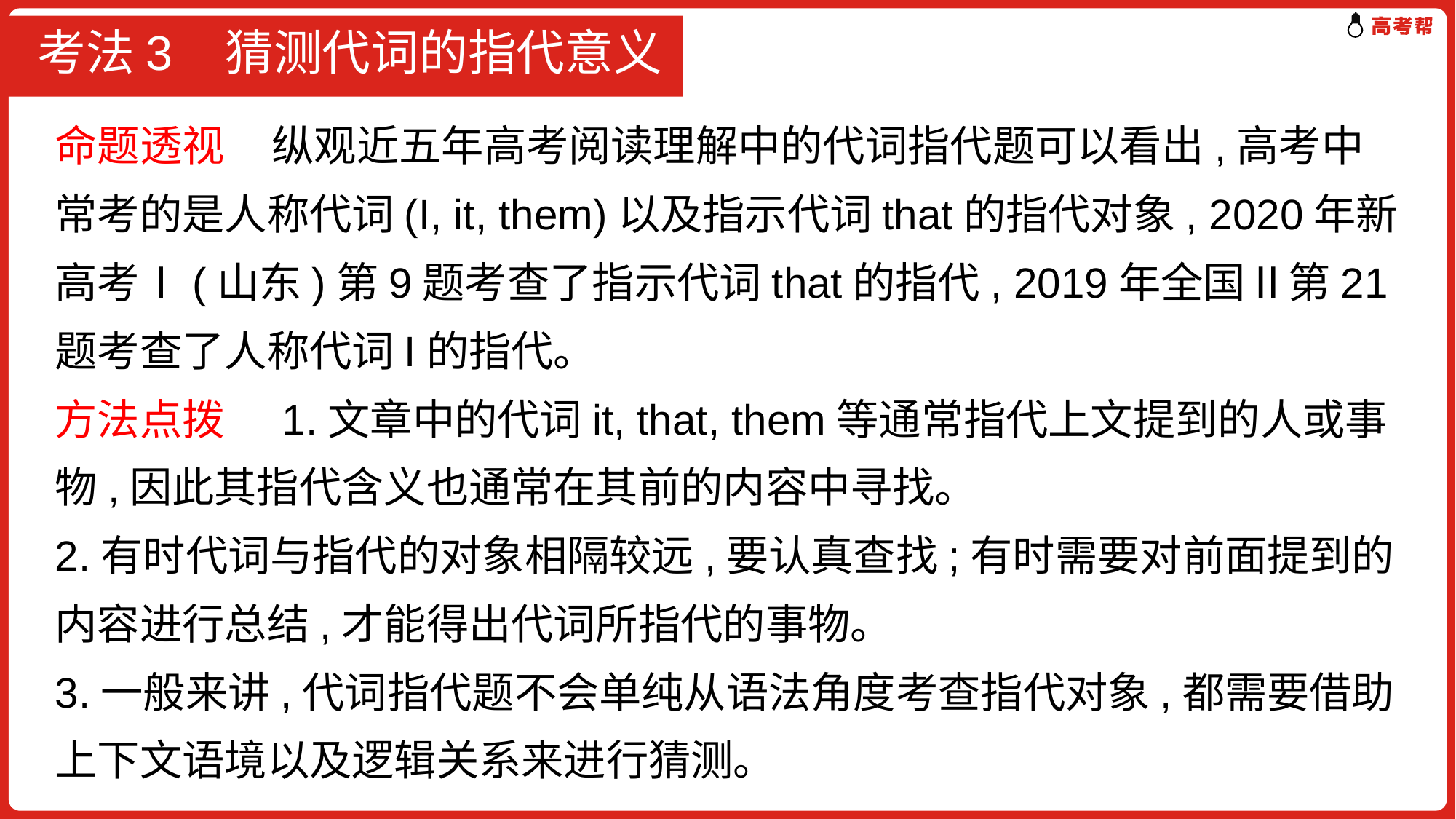

# 考法3   猜测代词的指代意义
命题透视     纵观近五年高考阅读理解中的代词指代题可以看出,高考中常考的是人称代词(I, it, them)以及指示代词that的指代对象, 2020年新高考Ⅰ(山东)第9题考查了指示代词that的指代, 2019年全国Ⅱ第21题考查了人称代词I的指代。
方法点拨     1.文章中的代词it, that, them等通常指代上文提到的人或事物,因此其指代含义也通常在其前的内容中寻找。
2.有时代词与指代的对象相隔较远,要认真查找;有时需要对前面提到的内容进行总结,才能得出代词所指代的事物。
3.一般来讲,代词指代题不会单纯从语法角度考查指代对象,都需要借助上下文语境以及逻辑关系来进行猜测。